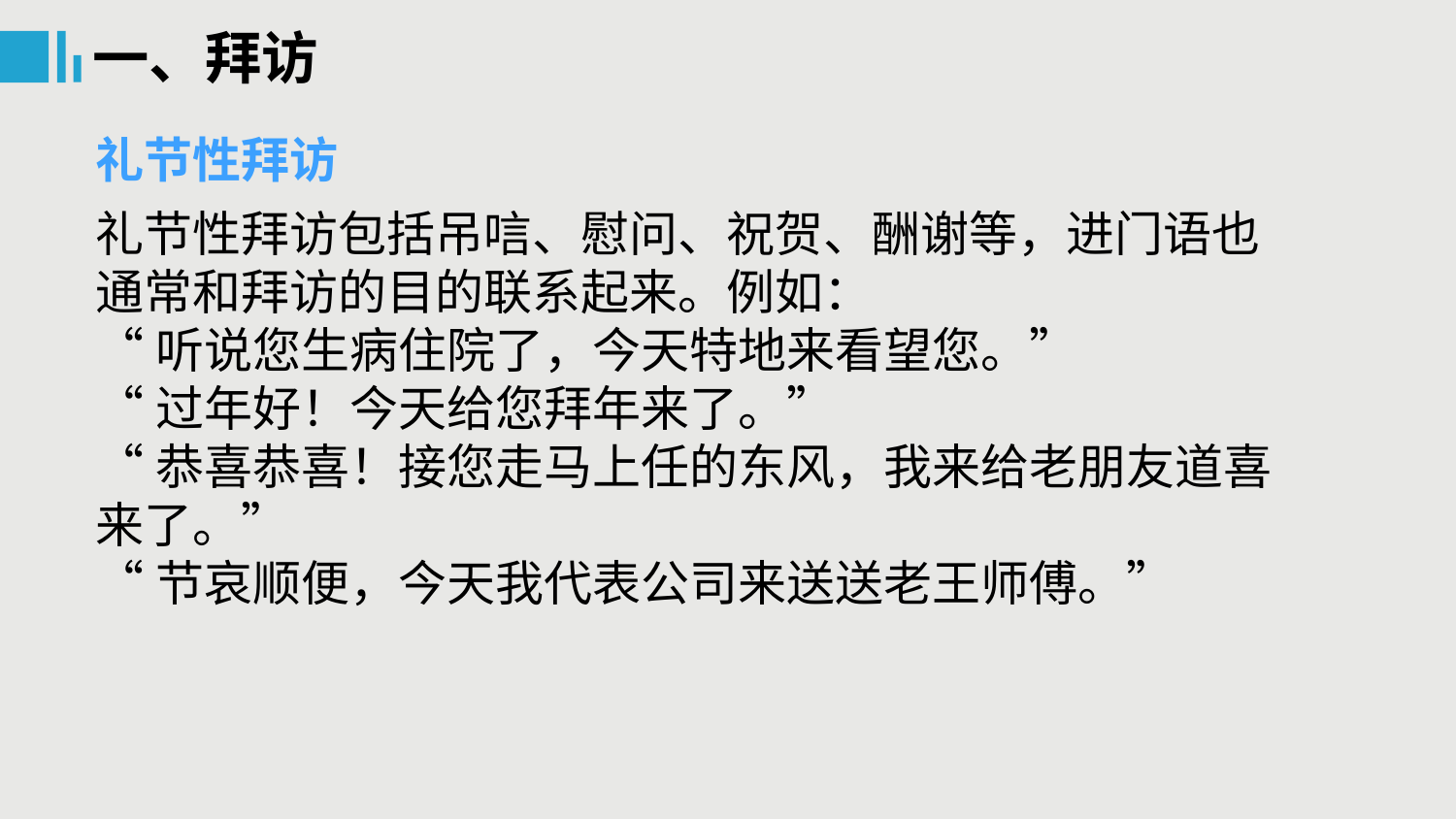

一、拜访

礼节性拜访
礼节性拜访包括吊唁、慰问、祝贺、酬谢等，进门语也通常和拜访的目的联系起来。例如：
“听说您生病住院了，今天特地来看望您。”
“过年好！今天给您拜年来了。”
“恭喜恭喜！接您走马上任的东风，我来给老朋友道喜来了。”
“节哀顺便，今天我代表公司来送送老王师傅。”